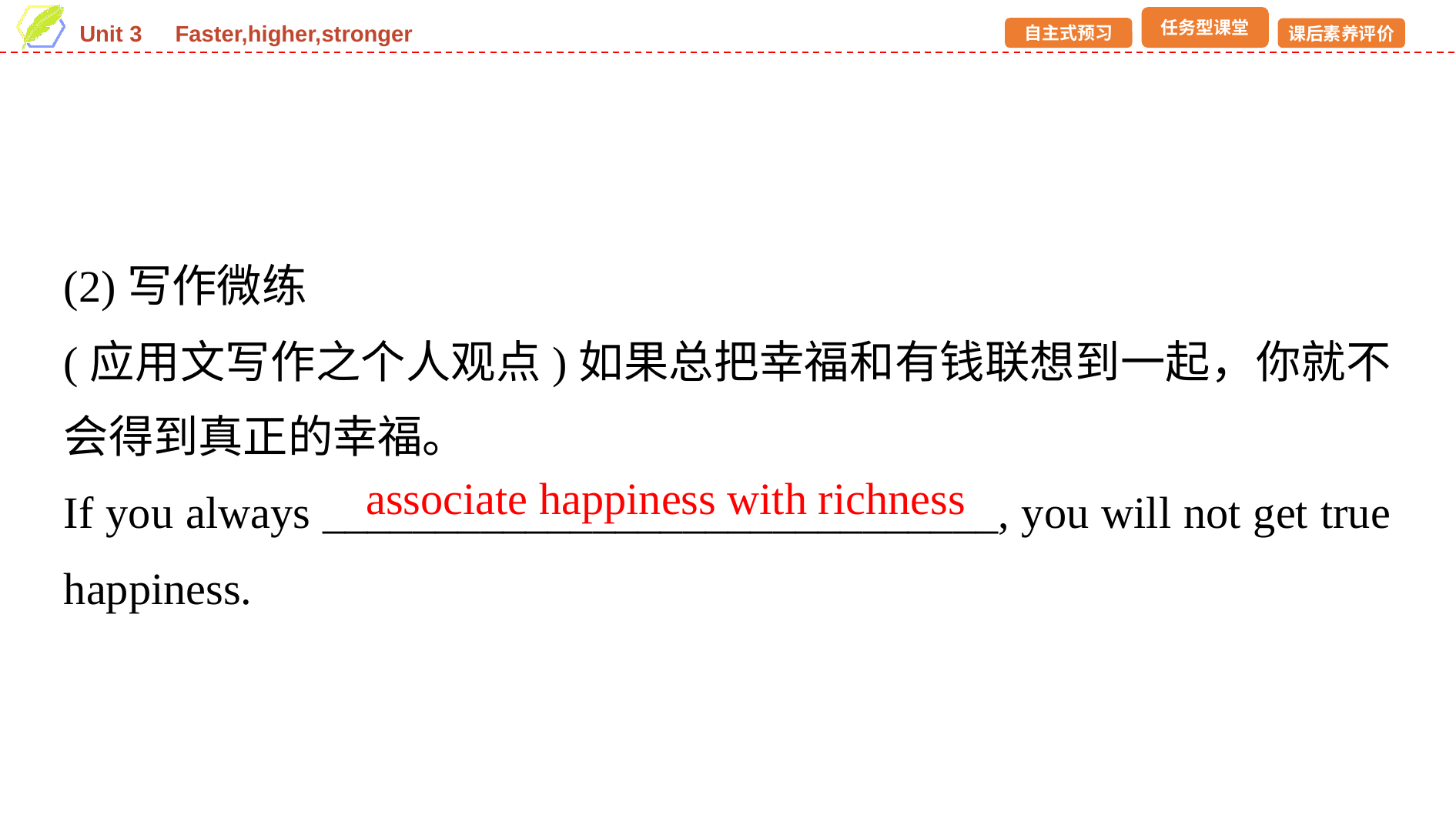

(2)写作微练
(应用文写作之个人观点)如果总把幸福和有钱联想到一起，你就不会得到真正的幸福。
If you always ______________________________, you will not get true happiness.
associate happiness with richness